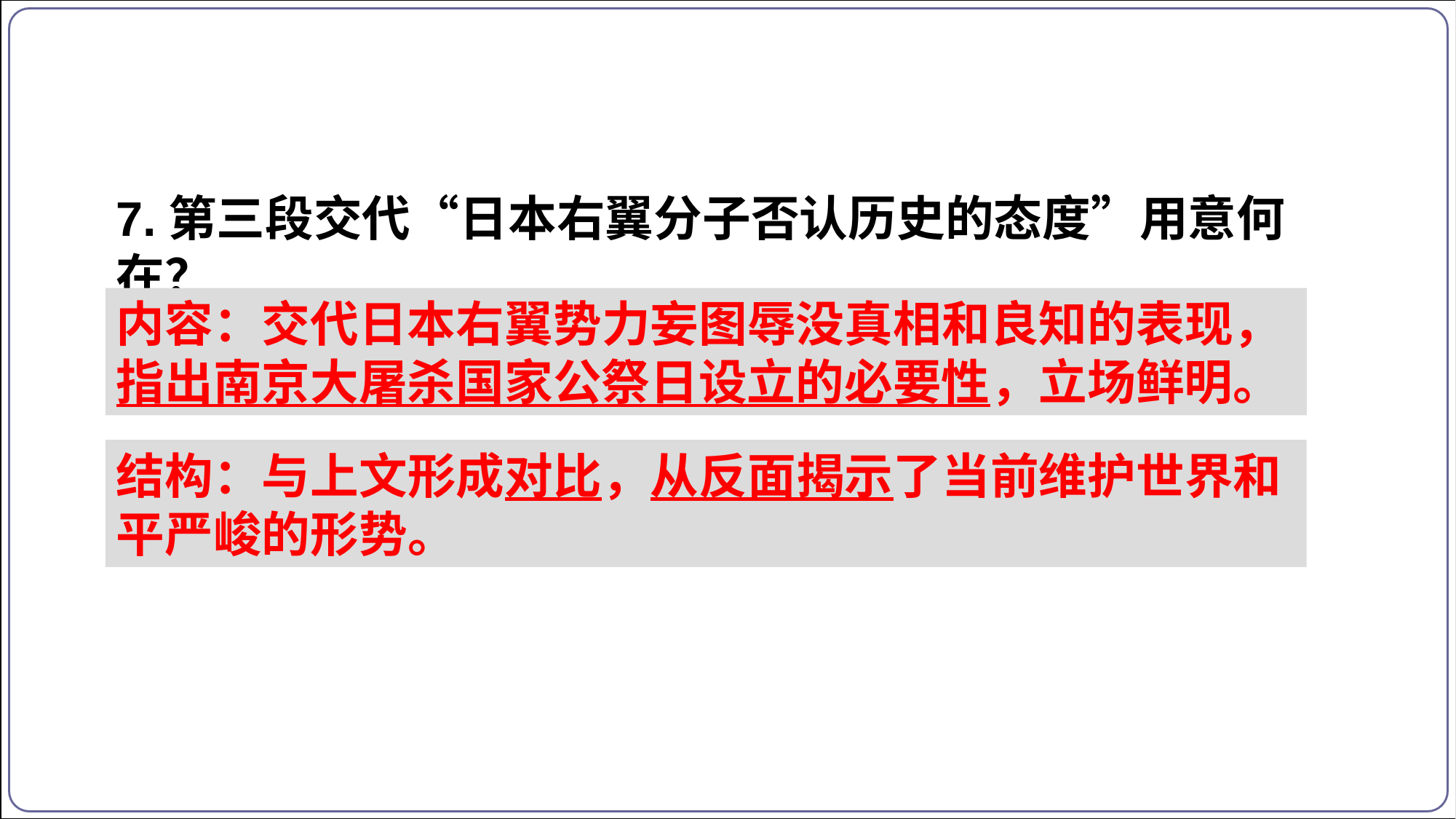

7.第三段交代“日本右翼分子否认历史的态度”用意何在？
内容：交代日本右翼势力妄图辱没真相和良知的表现，指出南京大屠杀国家公祭日设立的必要性，立场鲜明。
结构：与上文形成对比，从反面揭示了当前维护世界和平严峻的形势。